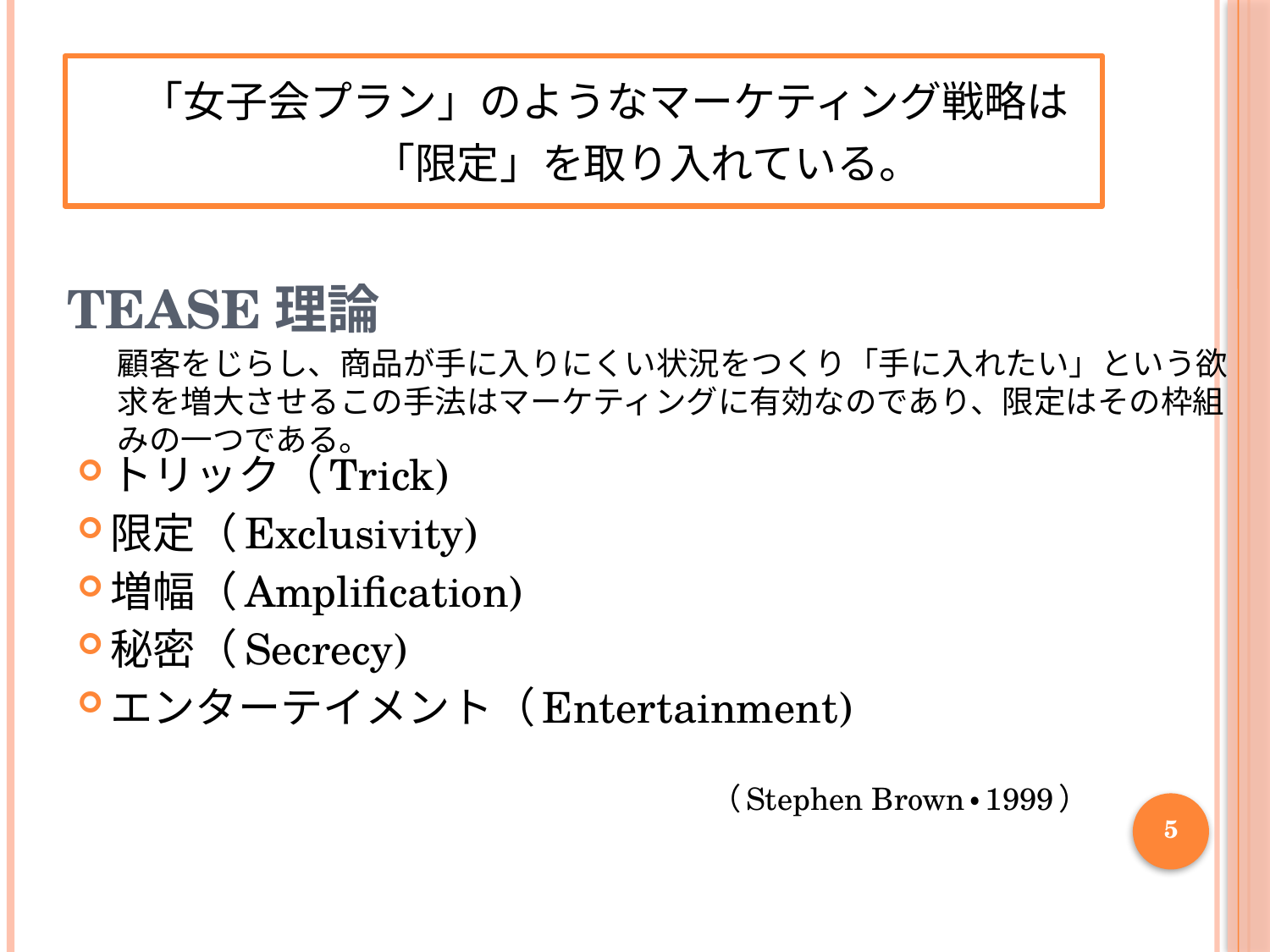

「女子会プラン」のようなマーケティング戦略は
　　　「限定」を取り入れている。
# TEASE理論
顧客をじらし、商品が手に入りにくい状況をつくり「手に入れたい」という欲求を増大させるこの手法はマーケティングに有効なのであり、限定はその枠組みの一つである。

トリック（Trick)
限定（Exclusivity)
増幅（Amplification)
秘密（Secrecy)
エンターテイメント（Entertainment)

（Stephen Brown・1999）

5